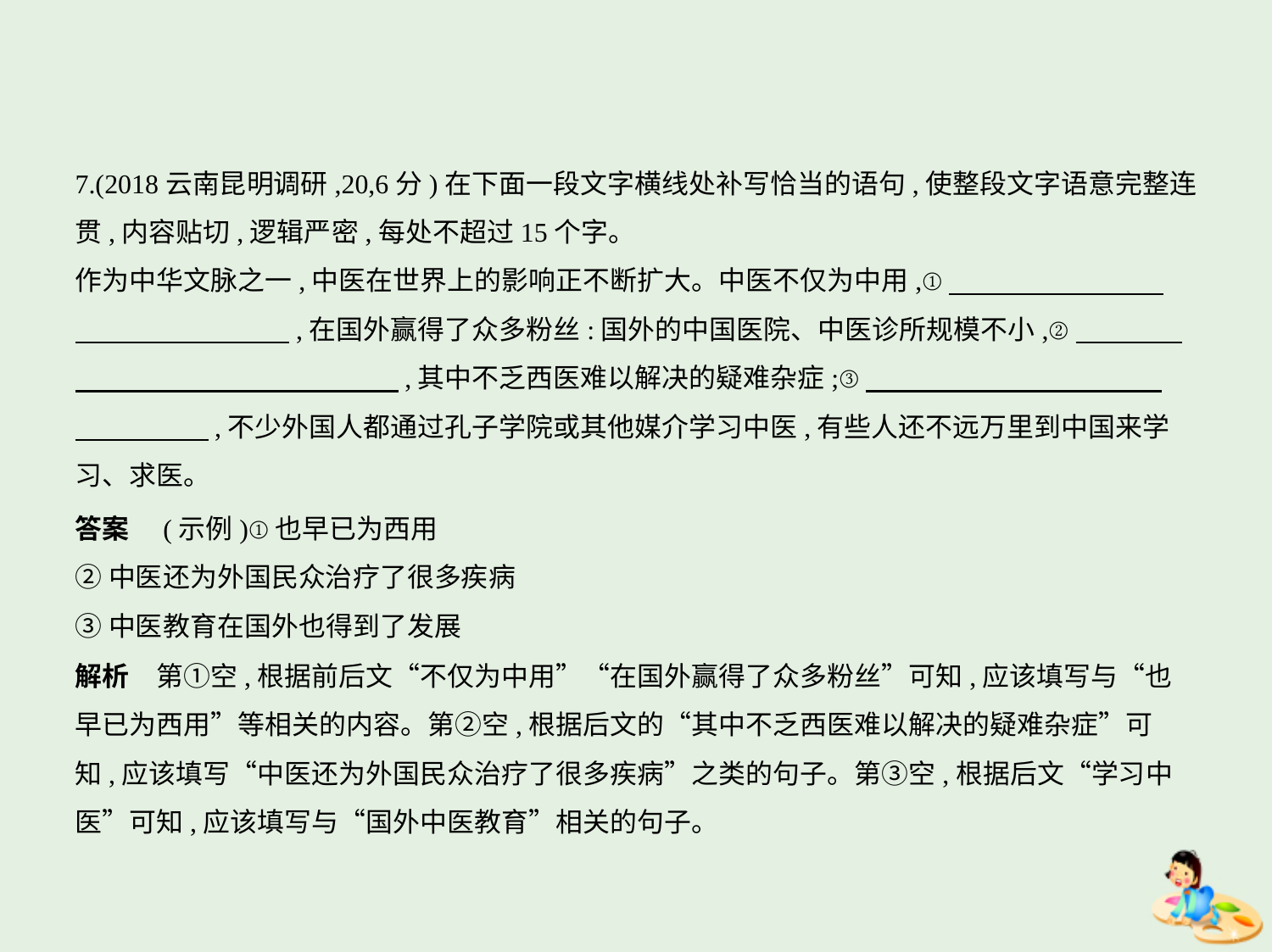

7.(2018云南昆明调研,20,6分)在下面一段文字横线处补写恰当的语句,使整段文字语意完整连
贯,内容贴切,逻辑严密,每处不超过15个字。
作为中华文脉之一,中医在世界上的影响正不断扩大。中医不仅为中用,①　　　　　　　    
　　　　　　　    ,在国外赢得了众多粉丝:国外的中国医院、中医诊所规模不小,②　　　    
　　　　　　　　　　　    ,其中不乏西医难以解决的疑难杂症;③　　　　　　　　　　    
　　　　    ,不少外国人都通过孔子学院或其他媒介学习中医,有些人还不远万里到中国来学
习、求医。
答案　(示例)①也早已为西用
②中医还为外国民众治疗了很多疾病
③中医教育在国外也得到了发展
解析　第①空,根据前后文“不仅为中用”“在国外赢得了众多粉丝”可知,应该填写与“也
早已为西用”等相关的内容。第②空,根据后文的“其中不乏西医难以解决的疑难杂症”可
知,应该填写“中医还为外国民众治疗了很多疾病”之类的句子。第③空,根据后文“学习中
医”可知,应该填写与“国外中医教育”相关的句子。